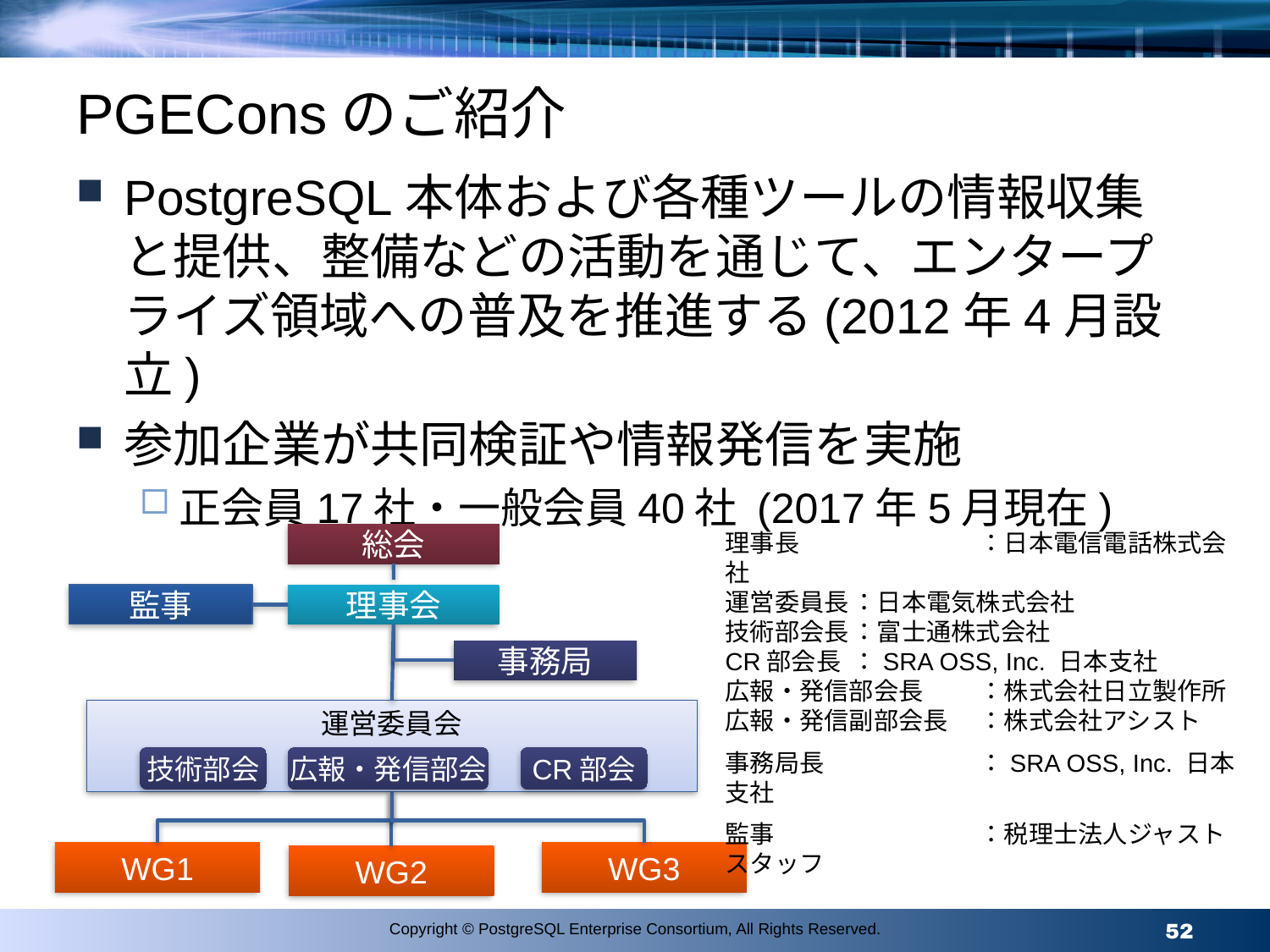

# PGEConsのご紹介
PostgreSQL本体および各種ツールの情報収集と提供、整備などの活動を通じて、エンタープライズ領域への普及を推進する(2012年4月設立)
参加企業が共同検証や情報発信を実施
正会員17社・一般会員40社 (2017年5月現在)
理事長		：日本電信電話株式会社
運営委員長	：日本電気株式会社
技術部会長	：富士通株式会社
CR部会長	：SRA OSS, Inc. 日本支社
広報・発信部会長	：株式会社日立製作所
広報・発信副部会長	：株式会社アシスト
事務局長		：SRA OSS, Inc. 日本支社
監事		：税理士法人ジャストスタッフ
総会
理事会
監事
事務局
運営委員会

技術部会
広報・発信部会
CR部会
WG1
WG3
WG2
52